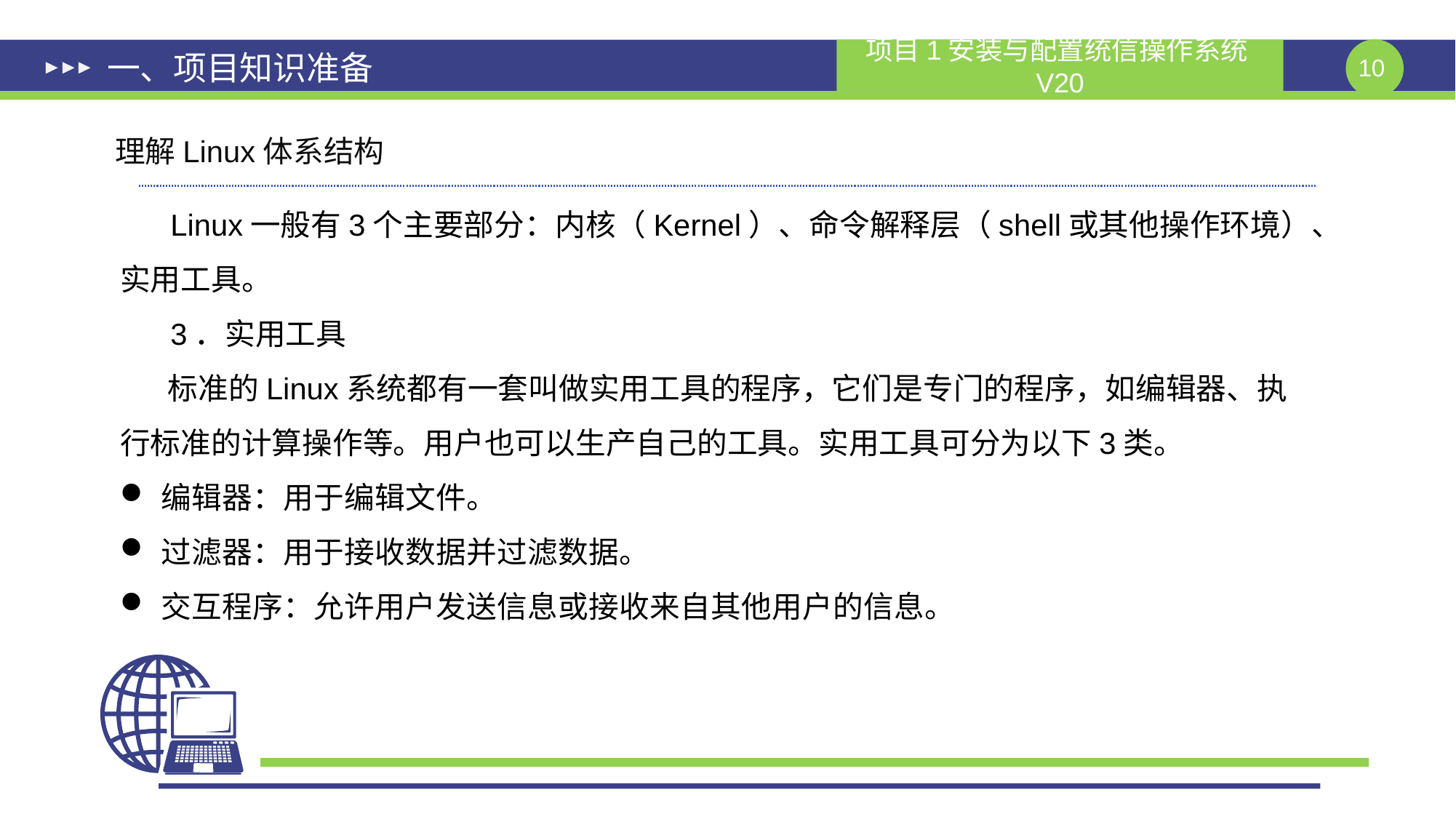

# 一、项目知识准备
理解Linux体系结构
      Linux一般有3个主要部分：内核（Kernel）、命令解释层（shell或其他操作环境）、实用工具。
      3．实用工具
      标准的Linux系统都有一套叫做实用工具的程序，它们是专门的程序，如编辑器、执行标准的计算操作等。用户也可以生产自己的工具。实用工具可分为以下3类。
编辑器：用于编辑文件。
过滤器：用于接收数据并过滤数据。
交互程序：允许用户发送信息或接收来自其他用户的信息。